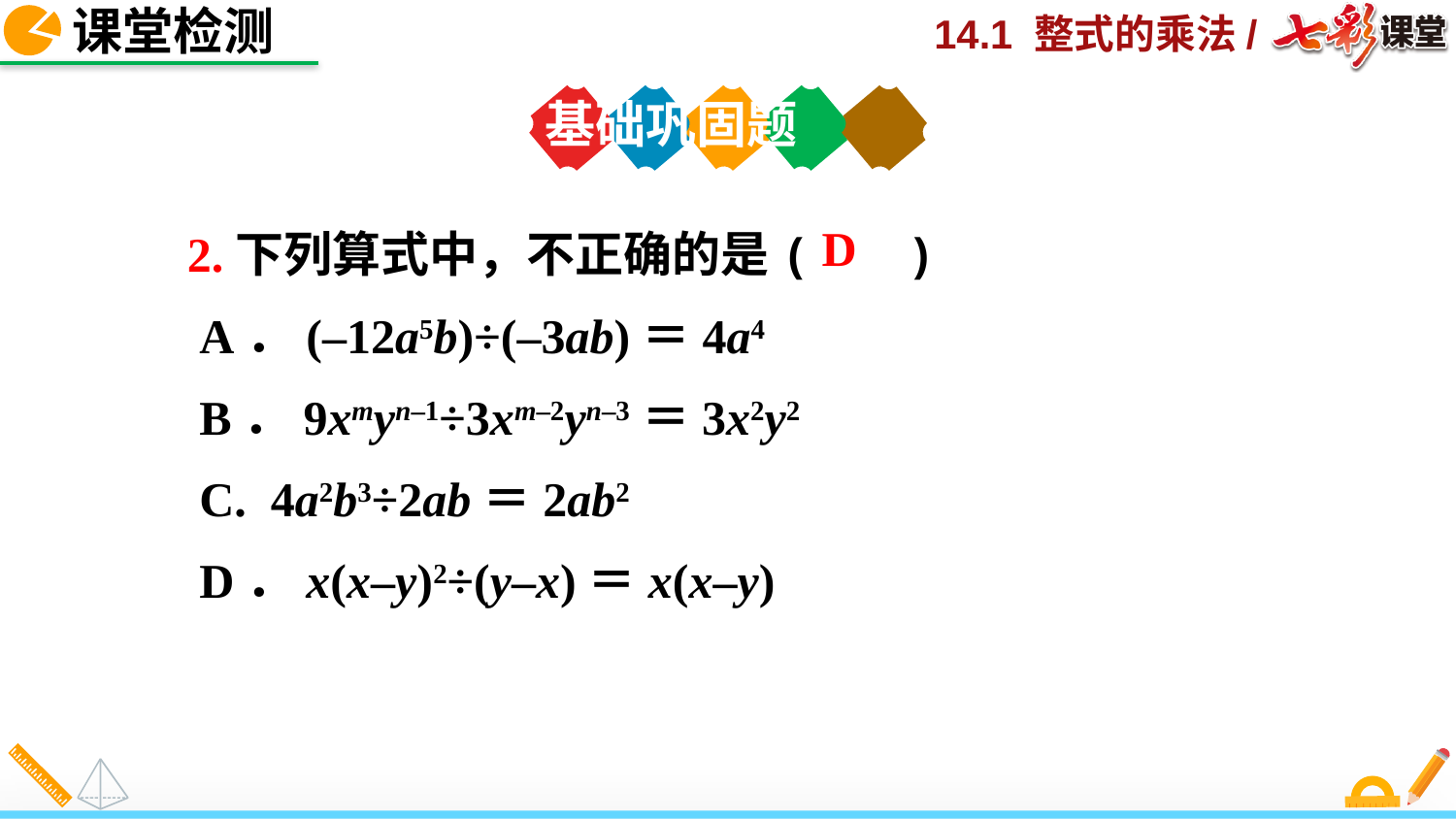

课堂检测

基础巩固题

 2.下列算式中，不正确的是(        )
  A．(–12a5b)÷(–3ab)＝4a4
  B．9xmyn–1÷3xm–2yn–3＝3x2y2
  C.  4a2b3÷2ab＝2ab2
  D．x(x–y)2÷(y–x)＝x(x–y)
D